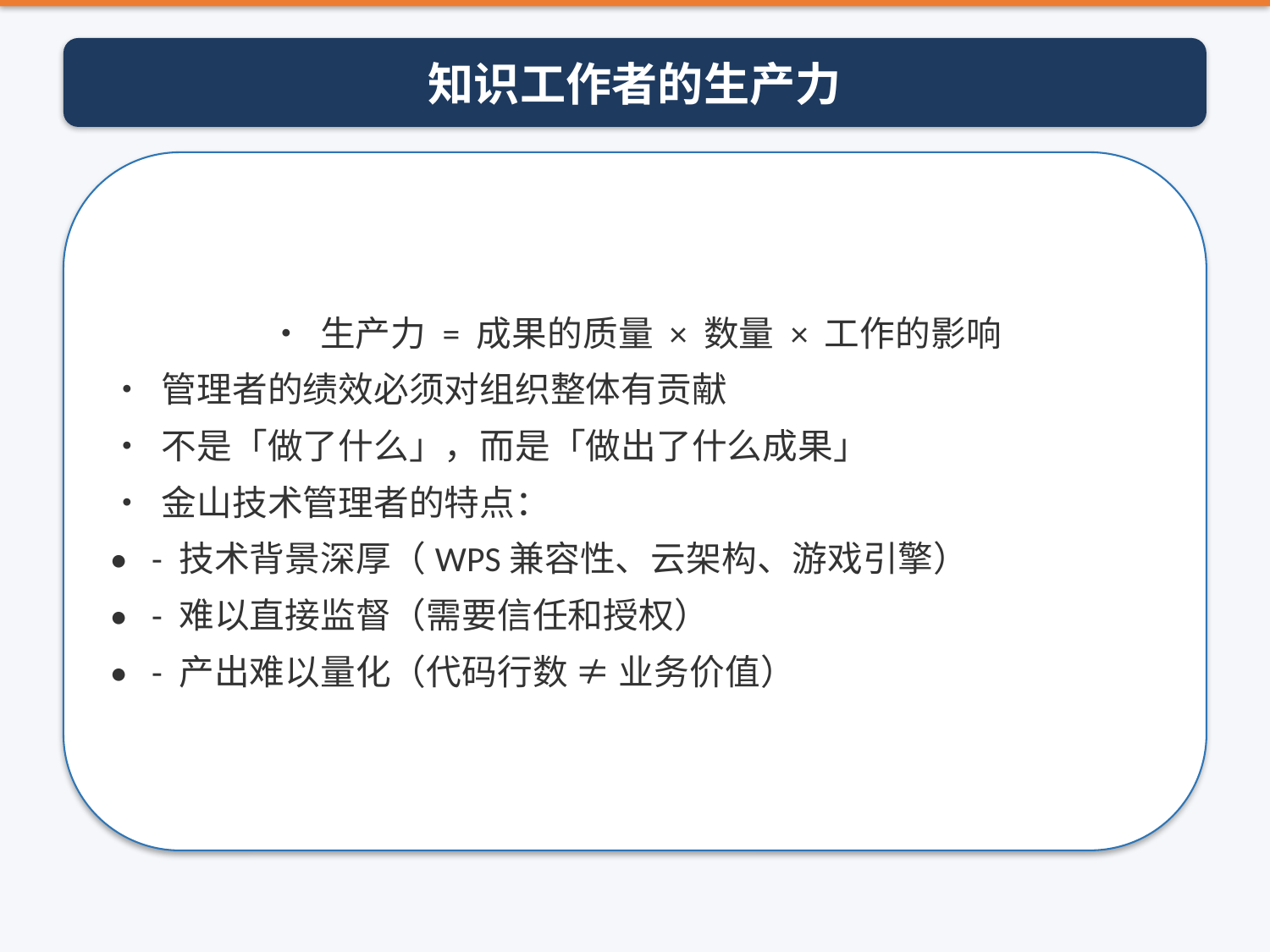

知识工作者的生产力
• 生产力 = 成果的质量 × 数量 × 工作的影响
• 管理者的绩效必须对组织整体有贡献
• 不是「做了什么」，而是「做出了什么成果」
• 金山技术管理者的特点：
•   - 技术背景深厚（WPS兼容性、云架构、游戏引擎）
•   - 难以直接监督（需要信任和授权）
•   - 产出难以量化（代码行数 ≠ 业务价值）